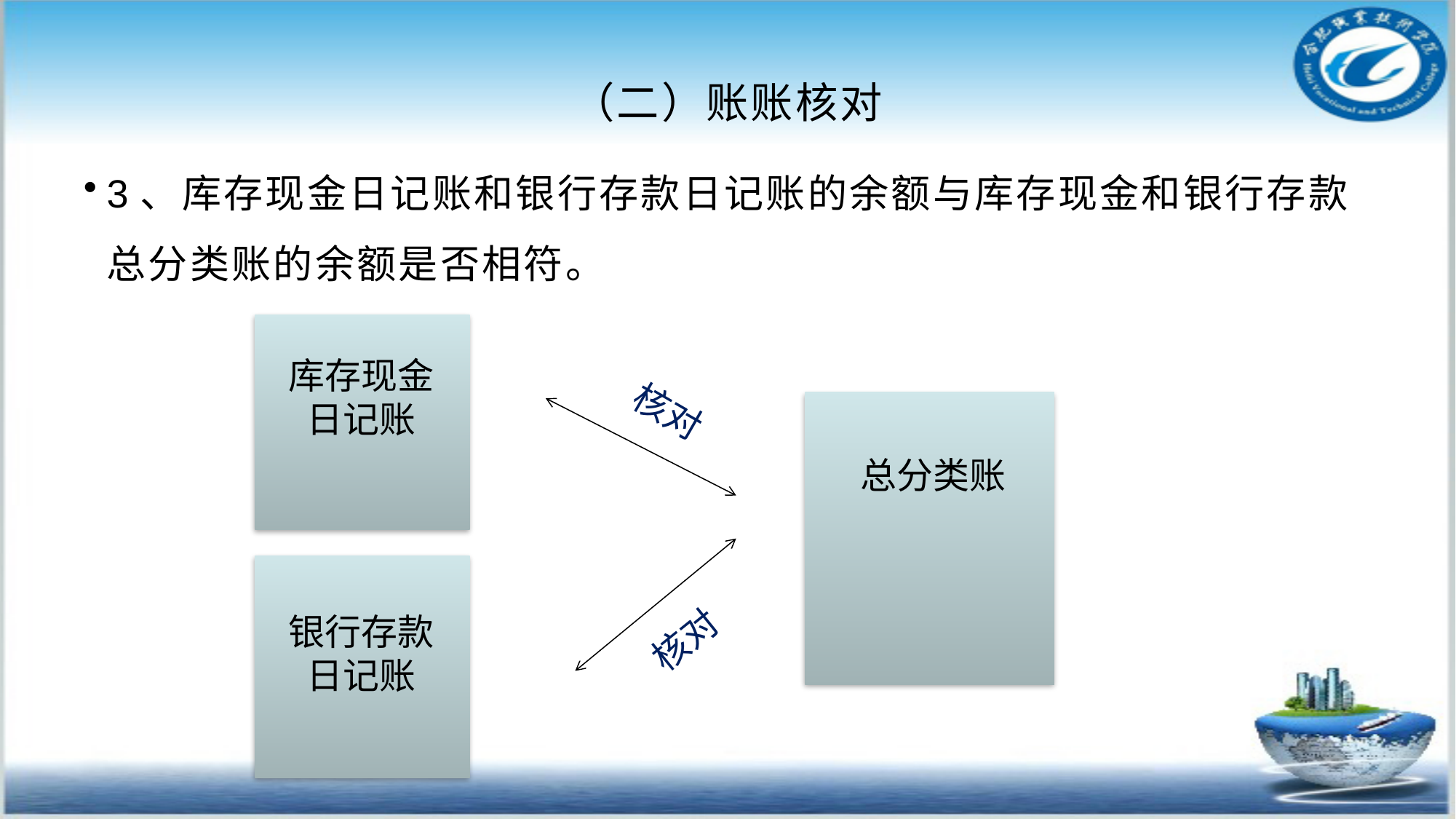

# （二）账账核对
3、库存现金日记账和银行存款日记账的余额与库存现金和银行存款总分类账的余额是否相符。

库存现金日记账
核对

总分类账

银行存款日记账
核对